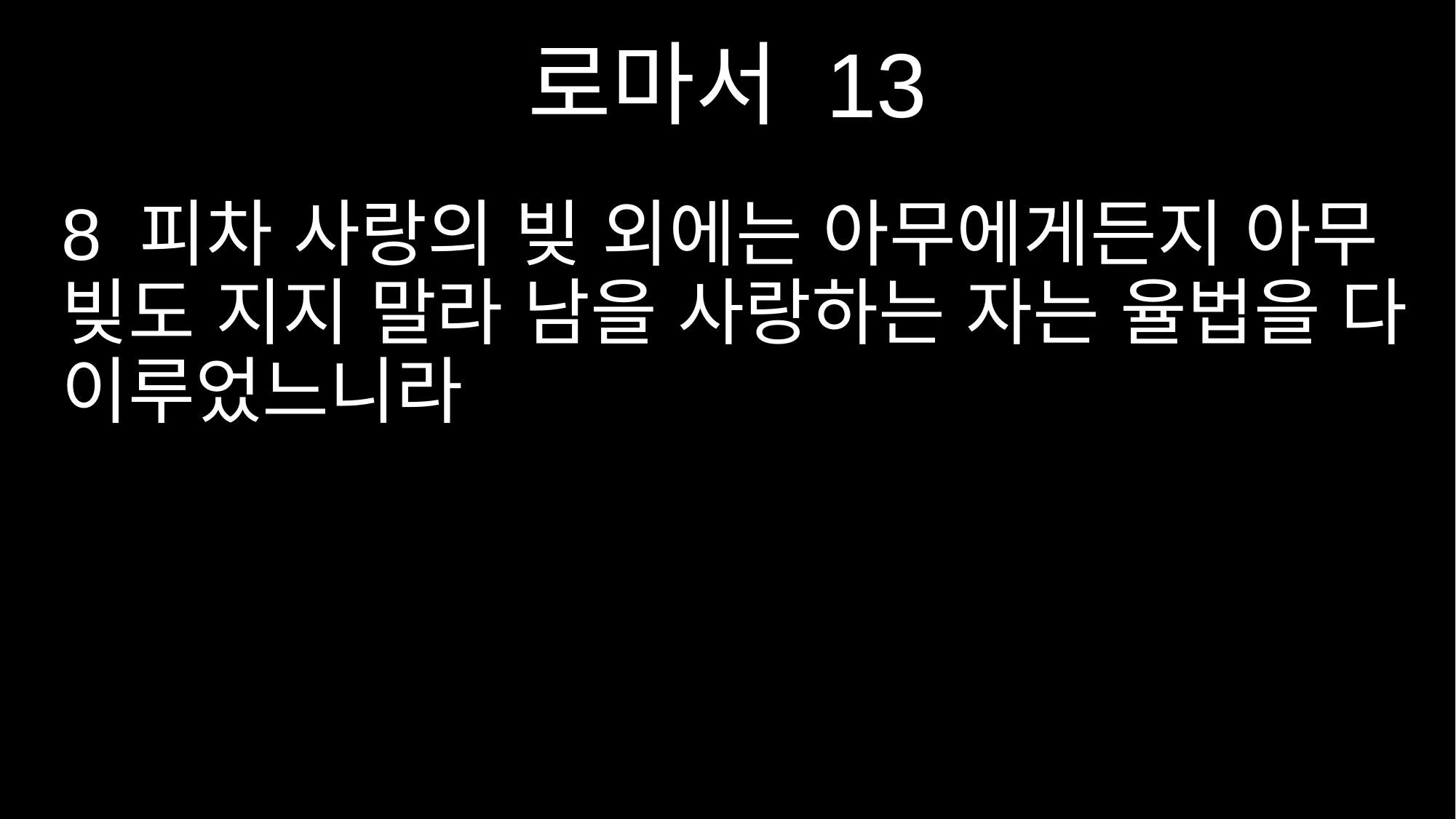

로마서 13
8 피차 사랑의 빚 외에는 아무에게든지 아무 빚도 지지 말라 남을 사랑하는 자는 율법을 다 이루었느니라